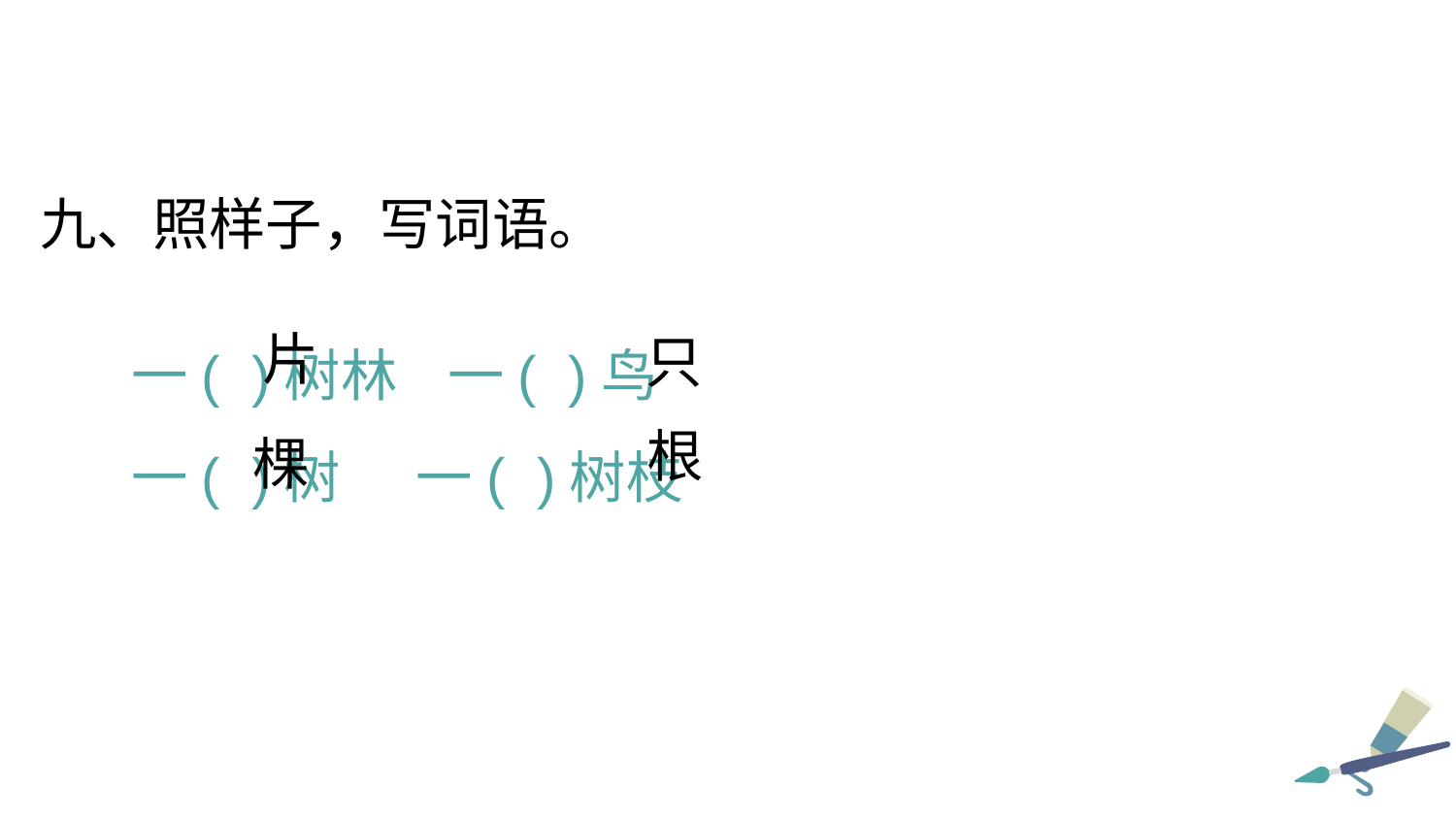

九、照样子，写词语。
   一(  )树林    一(  )鸟
   一(  )树      一(  )树枝
片
只
根
棵